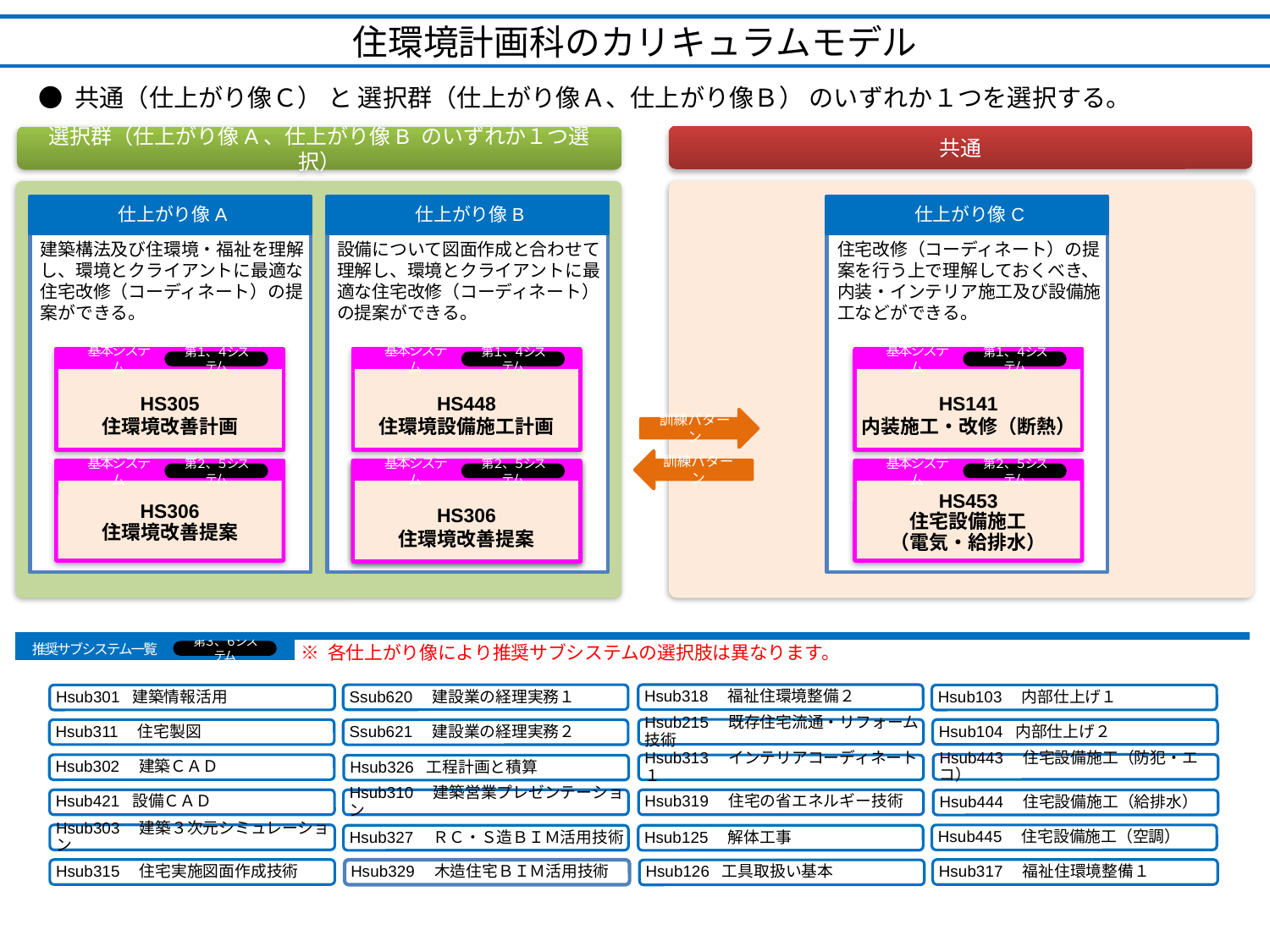

住環境計画科のカリキュラムモデル
● 共通（仕上がり像Ｃ） と 選択群（仕上がり像Ａ、仕上がり像Ｂ） のいずれか１つを選択する。
共通
選択群（仕上がり像A、仕上がり像B のいずれか１つ選択）

仕上がり像A
仕上がり像B
仕上がり像C

建築構法及び住環境・福祉を理解し、環境とクライアントに最適な住宅改修（コーディネート）の提案ができる。
設備について図面作成と合わせて理解し、環境とクライアントに最適な住宅改修（コーディネート）の提案ができる。
住宅改修（コーディネート）の提案を行う上で理解しておくべき、内装・インテリア施工及び設備施工などができる。

基本システム

HS305
住環境改善計画

HS306
住環境改善提案
第１、４システム

基本システム
第２、５システム

基本システム

HS448
住環境設備施工計画

HS306
住環境改善提案
第１、４システム

基本システム
第２、５システム

基本システム

HS141
内装施工・改修（断熱）

HS453
住宅設備施工
（電気・給排水）
第１、４システム

基本システム
第２、５システム
訓練パターン
訓練パターン
※ 各仕上がり像により推奨サブシステムの選択肢は異なります。

推奨サブシステム一覧
第３、６システム
Hsub318　福祉住環境整備２
Ssub620　建設業の経理実務１
Hsub301  建築情報活用
Hsub103　内部仕上げ１
Hsub215　既存住宅流通・リフォーム技術
Hsub104  内部仕上げ２
Hsub311　住宅製図
Ssub621　建設業の経理実務２
Hsub443　住宅設備施工（防犯・エコ）
Hsub302　建築ＣＡＤ
Hsub313　インテリアコーディネート１
Hsub326  工程計画と積算
Hsub421  設備ＣＡＤ
Hsub310　建築営業プレゼンテーション
Hsub319　住宅の省エネルギー技術
Hsub444　住宅設備施工（給排水）
Hsub303　建築３次元シミュレーション
Hsub445　住宅設備施工（空調）
Hsub327　ＲＣ・Ｓ造ＢＩＭ活用技術
Hsub125　解体工事
Hsub317　福祉住環境整備１
Hsub315　住宅実施図面作成技術
Hsub329　木造住宅ＢＩＭ活用技術
Hsub126  工具取扱い基本